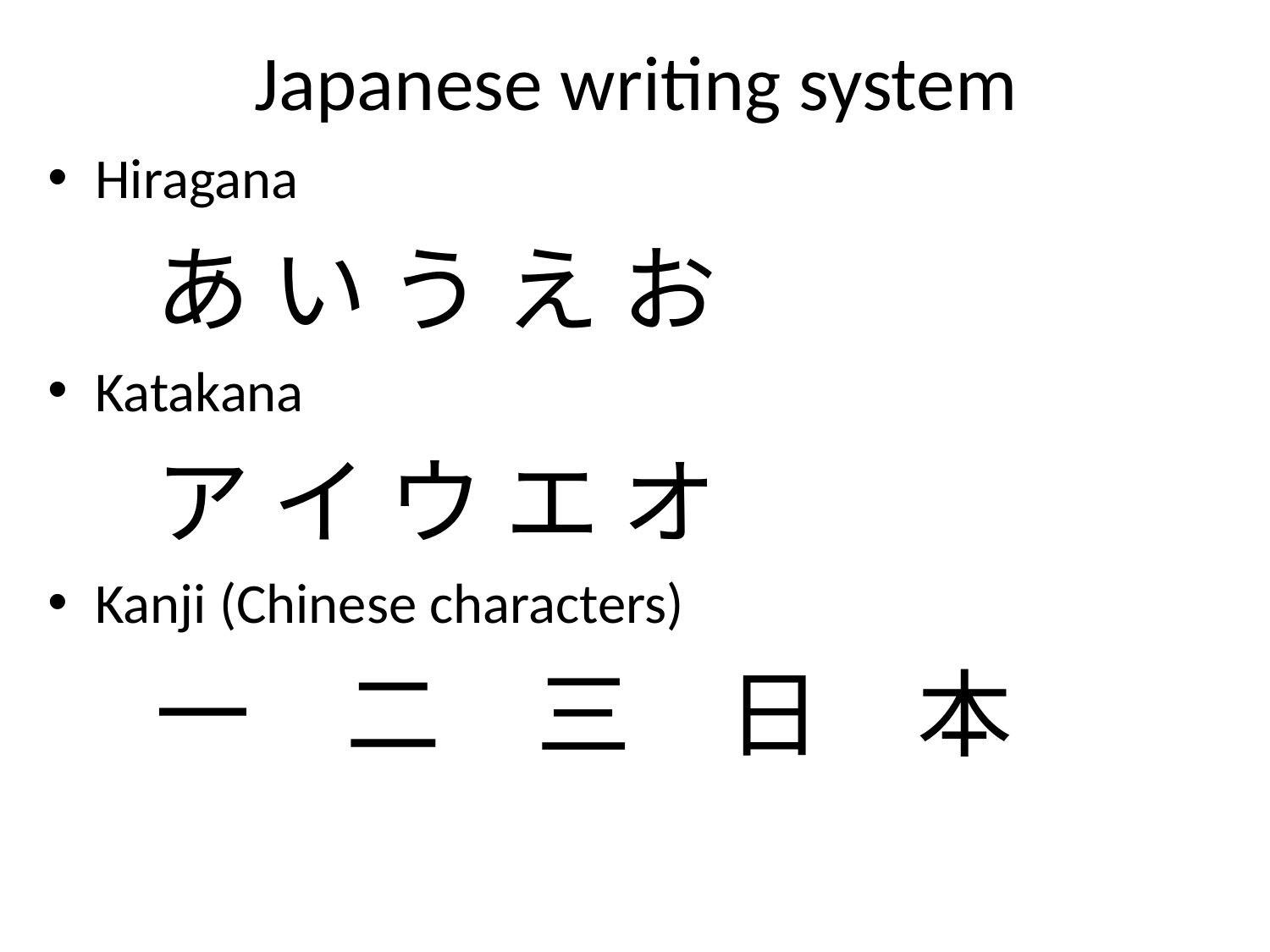

# Japanese writing system
Hiragana
 あ い う え お
Katakana
 ア イ ウ エ オ
Kanji (Chinese characters)
 一　二　三　日　本